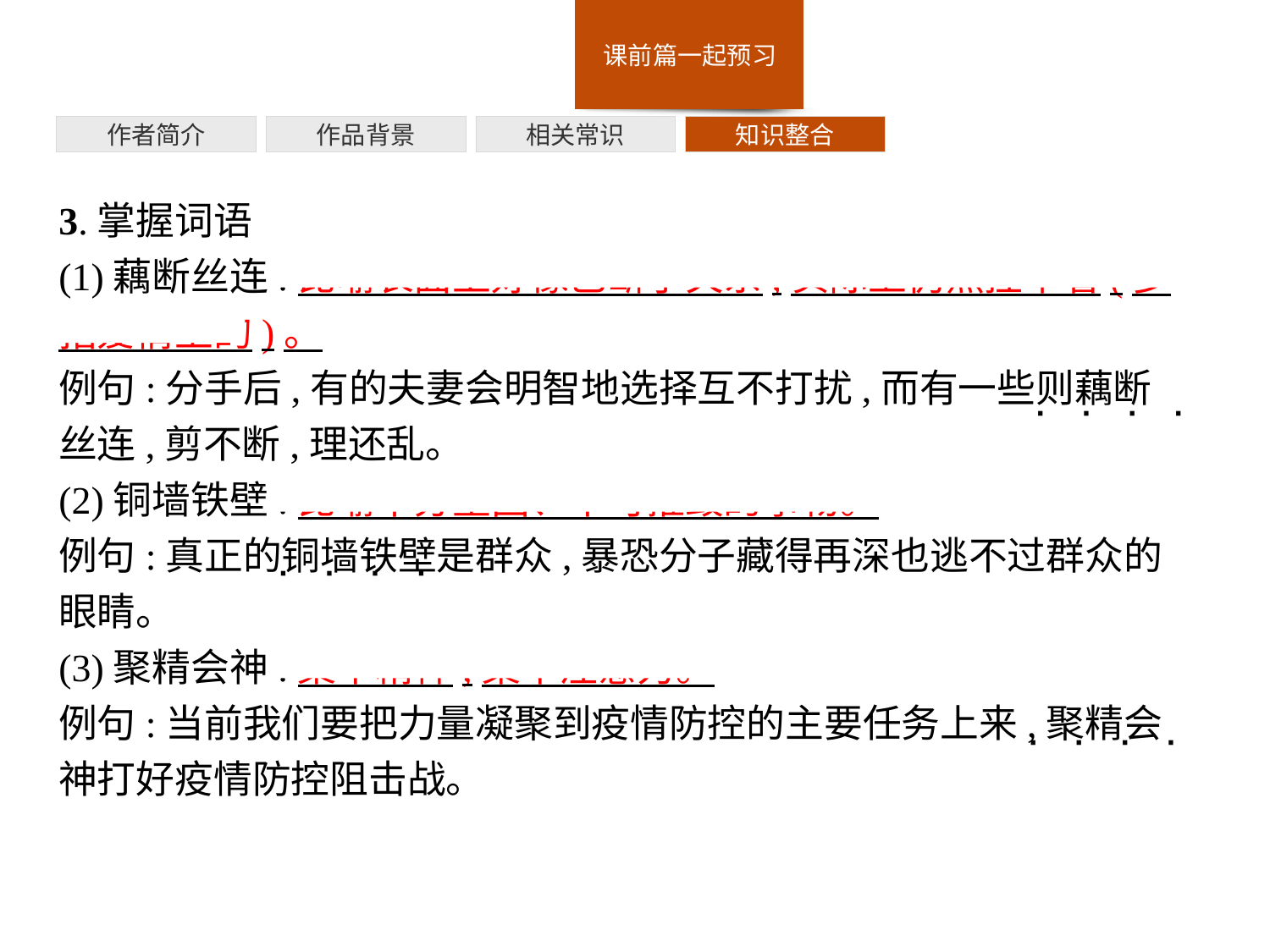

作者简介
作品背景
相关常识
知识整合
3.掌握词语
(1)藕断丝连:比喻表面上好像已断了关系,实际上仍然挂牵着(多指爱情上的)。
例句:分手后,有的夫妻会明智地选择互不打扰,而有一些则藕断丝连,剪不断,理还乱。
(2)铜墙铁壁:比喻十分坚固、不可摧毁的事物。
例句:真正的铜墙铁壁是群众,暴恐分子藏得再深也逃不过群众的眼睛。
(3)聚精会神:集中精神;集中注意力。
例句:当前我们要把力量凝聚到疫情防控的主要任务上来,聚精会神打好疫情防控阻击战。
·    ·    ·    ·
·    ·    ·    ·
·    ·    ·    ·